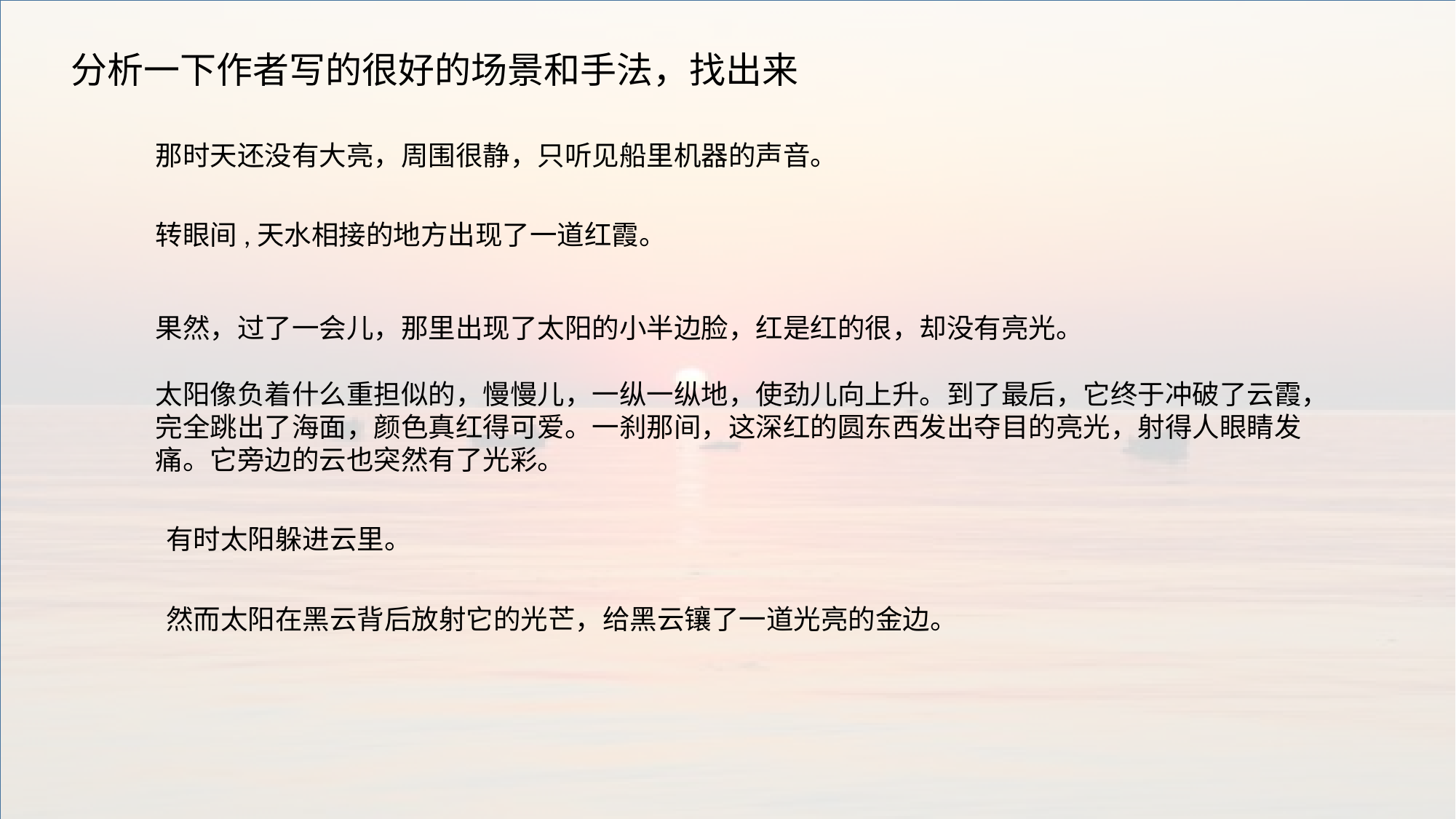

分析一下作者写的很好的场景和手法，找出来
那时天还没有大亮，周围很静，只听见船里机器的声音。
转眼间,天水相接的地方出现了一道红霞。
果然，过了一会儿，那里出现了太阳的小半边脸，红是红的很，却没有亮光。
太阳像负着什么重担似的，慢慢儿，一纵一纵地，使劲儿向上升。到了最后，它终于冲破了云霞，完全跳出了海面，颜色真红得可爱。一刹那间，这深红的圆东西发出夺目的亮光，射得人眼睛发痛。它旁边的云也突然有了光彩。
有时太阳躲进云里。
然而太阳在黑云背后放射它的光芒，给黑云镶了一道光亮的金边。